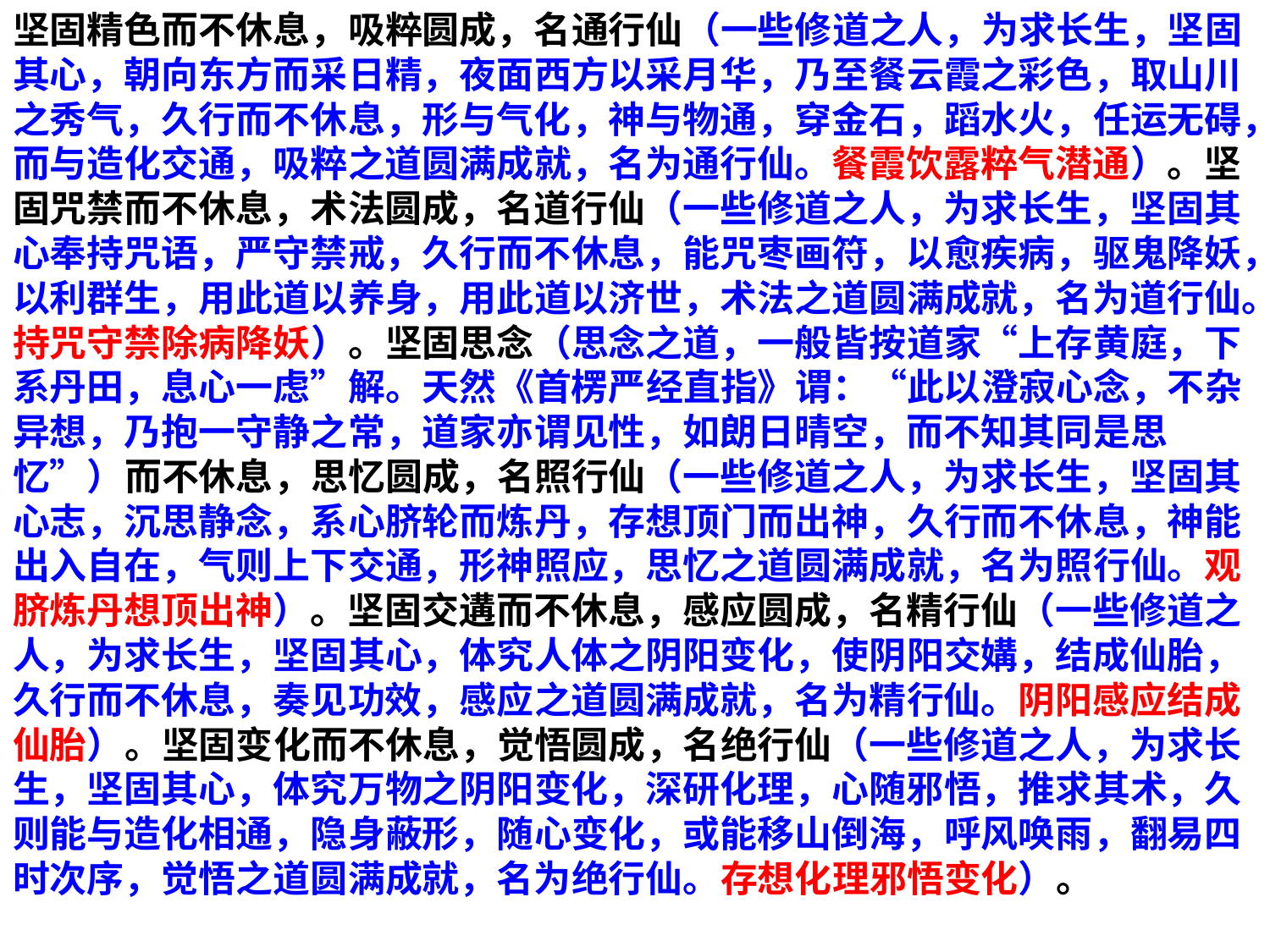

坚固精色而不休息，吸粹圆成，名通行仙（一些修道之人，为求长生，坚固其心，朝向东方而采日精，夜面西方以采月华，乃至餐云霞之彩色，取山川之秀气，久行而不休息，形与气化，神与物通，穿金石，蹈水火，任运无碍，而与造化交通，吸粹之道圆满成就，名为通行仙。餐霞饮露粹气潜通）。坚固咒禁而不休息，术法圆成，名道行仙（一些修道之人，为求长生，坚固其心奉持咒语，严守禁戒，久行而不休息，能咒枣画符，以愈疾病，驱鬼降妖，以利群生，用此道以养身，用此道以济世，术法之道圆满成就，名为道行仙。持咒守禁除病降妖）。坚固思念（思念之道，一般皆按道家“上存黄庭，下系丹田，息心一虑”解。天然《首楞严经直指》谓：“此以澄寂心念，不杂异想，乃抱一守静之常，道家亦谓见性，如朗日晴空，而不知其同是思忆”）而不休息，思忆圆成，名照行仙（一些修道之人，为求长生，坚固其心志，沉思静念，系心脐轮而炼丹，存想顶门而出神，久行而不休息，神能出入自在，气则上下交通，形神照应，思忆之道圆满成就，名为照行仙。观脐炼丹想顶出神）。坚固交遘而不休息，感应圆成，名精行仙（一些修道之人，为求长生，坚固其心，体究人体之阴阳变化，使阴阳交媾，结成仙胎，久行而不休息，奏见功效，感应之道圆满成就，名为精行仙。阴阳感应结成仙胎）。坚固变化而不休息，觉悟圆成，名绝行仙（一些修道之人，为求长生，坚固其心，体究万物之阴阳变化，深研化理，心随邪悟，推求其术，久则能与造化相通，隐身蔽形，随心变化，或能移山倒海，呼风唤雨，翻易四时次序，觉悟之道圆满成就，名为绝行仙。存想化理邪悟变化）。